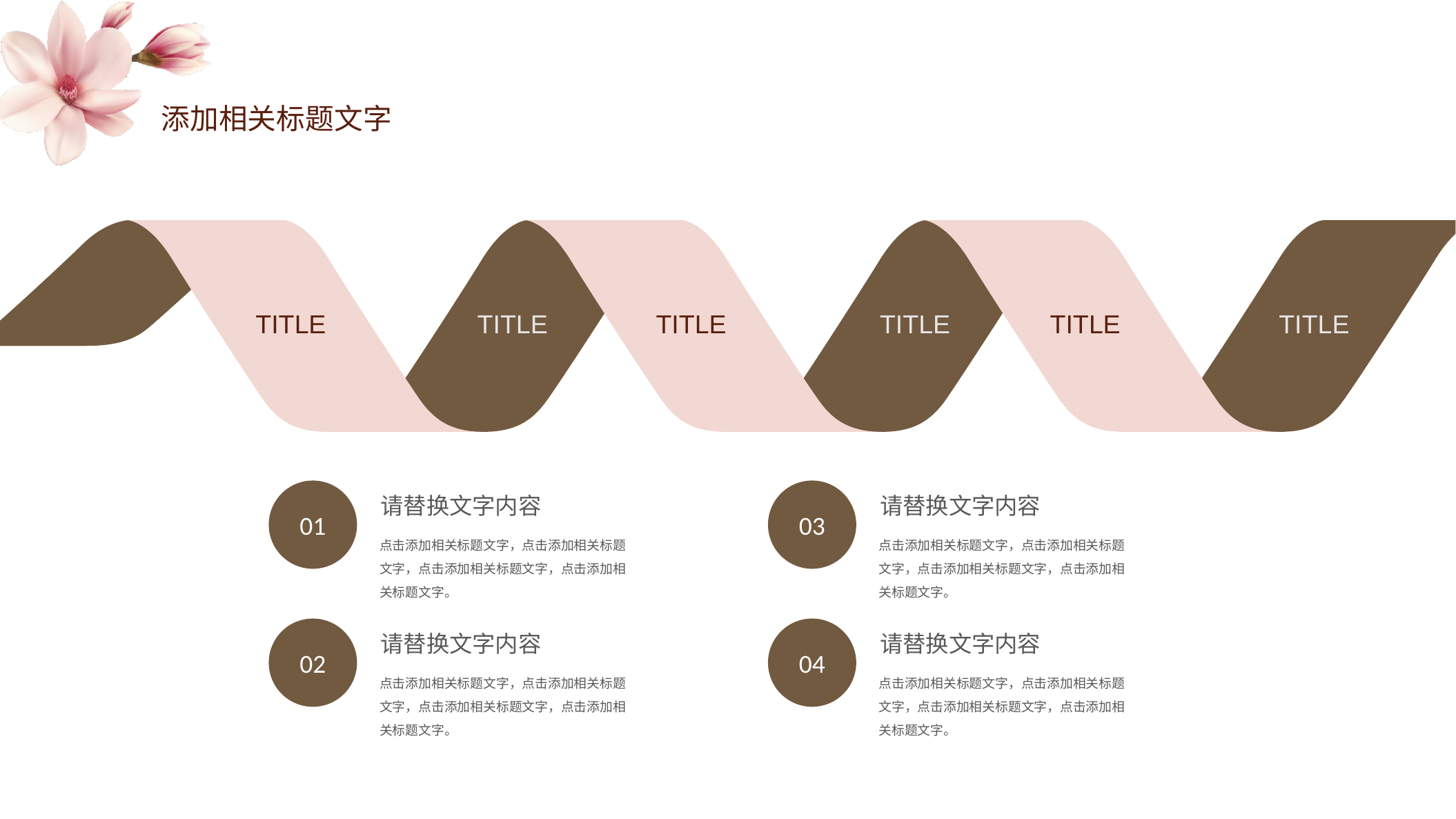

添加相关标题文字

TITLE
TITLE
TITLE
TITLE
TITLE
TITLE
01
03
请替换文字内容
请替换文字内容
点击添加相关标题文字，点击添加相关标题文字，点击添加相关标题文字，点击添加相关标题文字。
点击添加相关标题文字，点击添加相关标题文字，点击添加相关标题文字，点击添加相关标题文字。
02
04
请替换文字内容
请替换文字内容
点击添加相关标题文字，点击添加相关标题文字，点击添加相关标题文字，点击添加相关标题文字。
点击添加相关标题文字，点击添加相关标题文字，点击添加相关标题文字，点击添加相关标题文字。